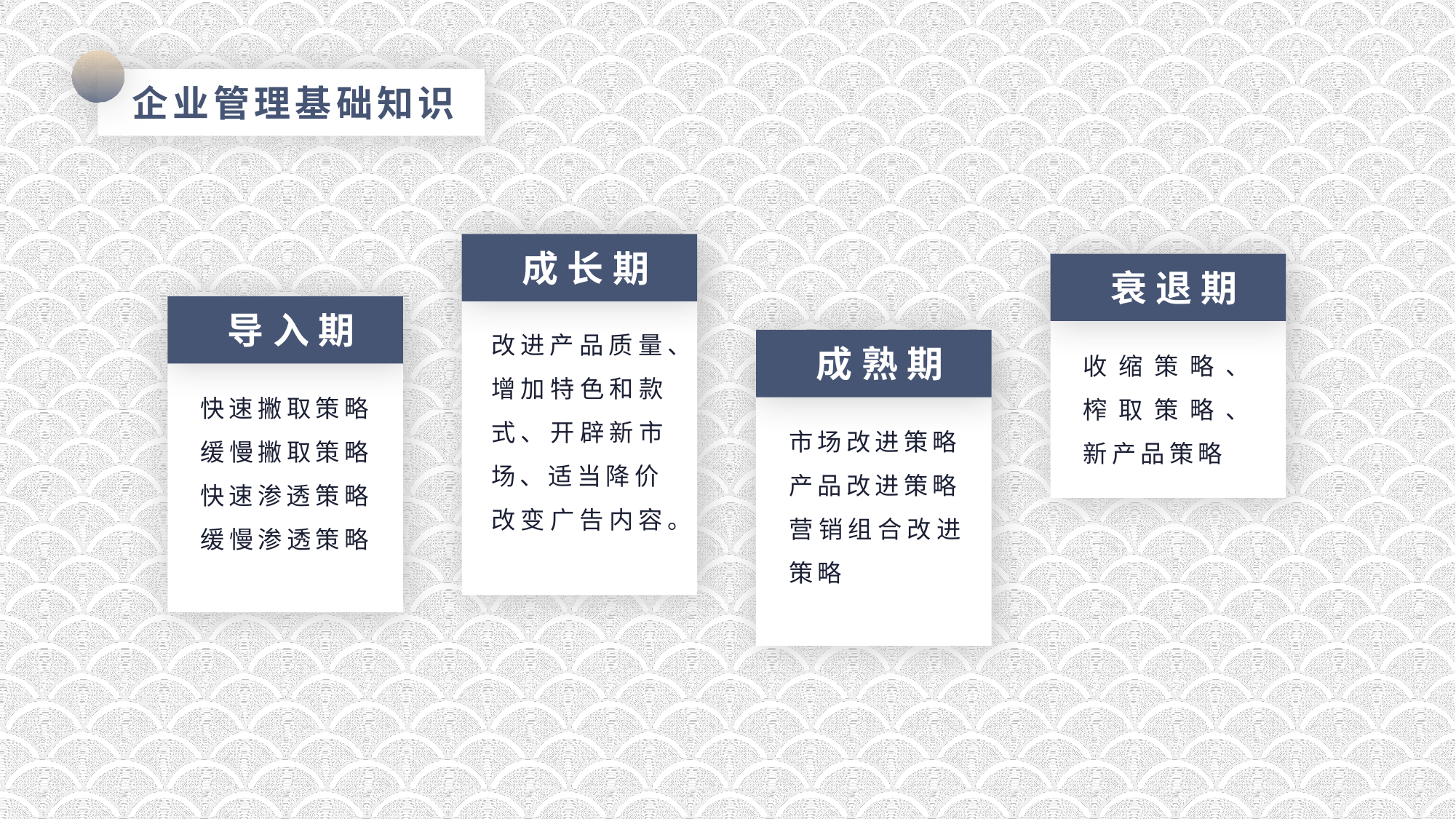

成长期
改进产品质量、增加特色和款式、开辟新市场、适当降价
改变广告内容。

衰退期
收缩策略、榨取策略、新产品策略

导入期
快速撇取策略
缓慢撇取策略
快速渗透策略
缓慢渗透策略

成熟期
市场改进策略
产品改进策略
营销组合改进策略